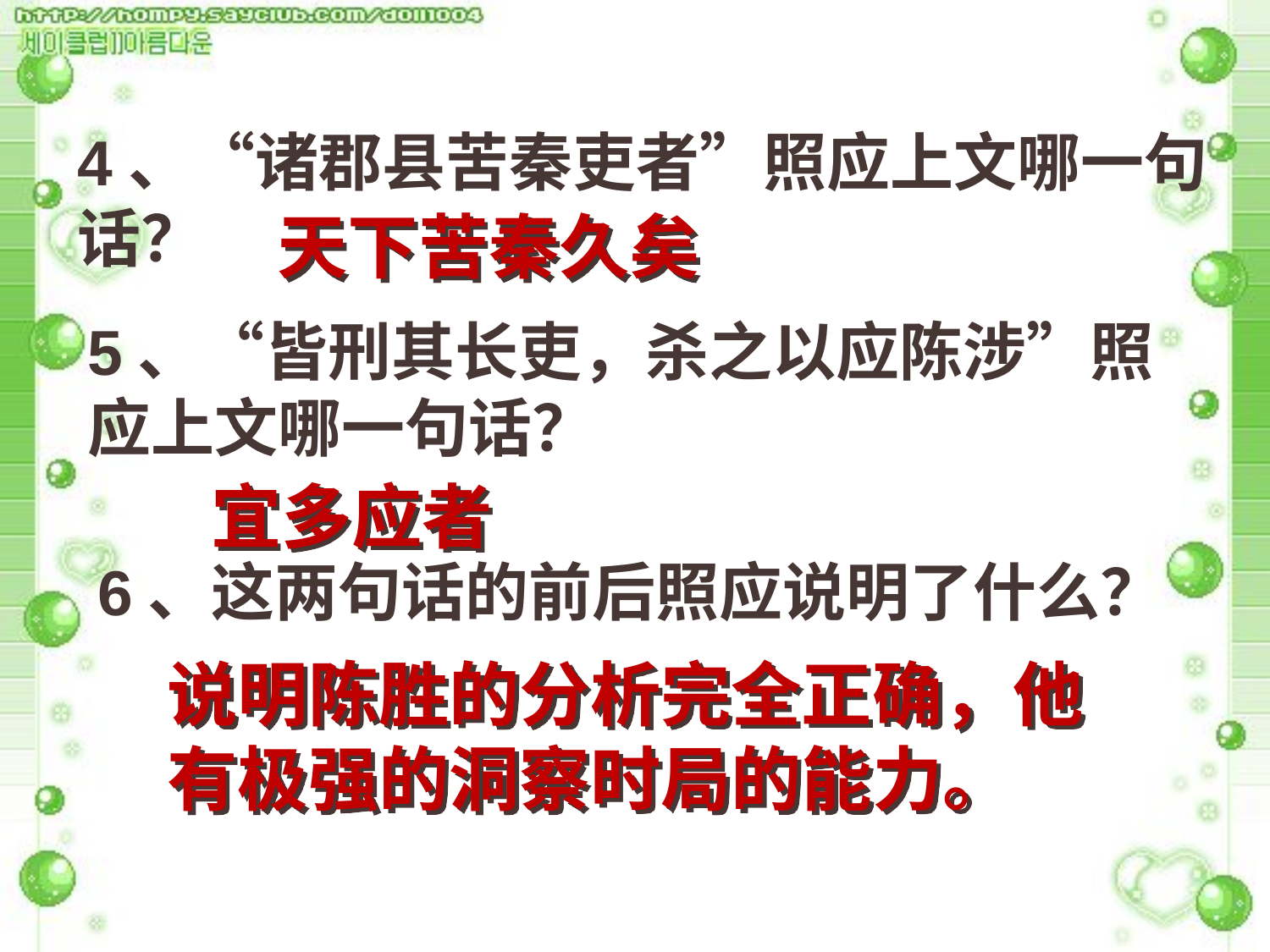

4、“诸郡县苦秦吏者”照应上文哪一句话？
天下苦秦久矣
5、“皆刑其长吏，杀之以应陈涉”照应上文哪一句话？
宜多应者
6、这两句话的前后照应说明了什么？
说明陈胜的分析完全正确，他有极强的洞察时局的能力。